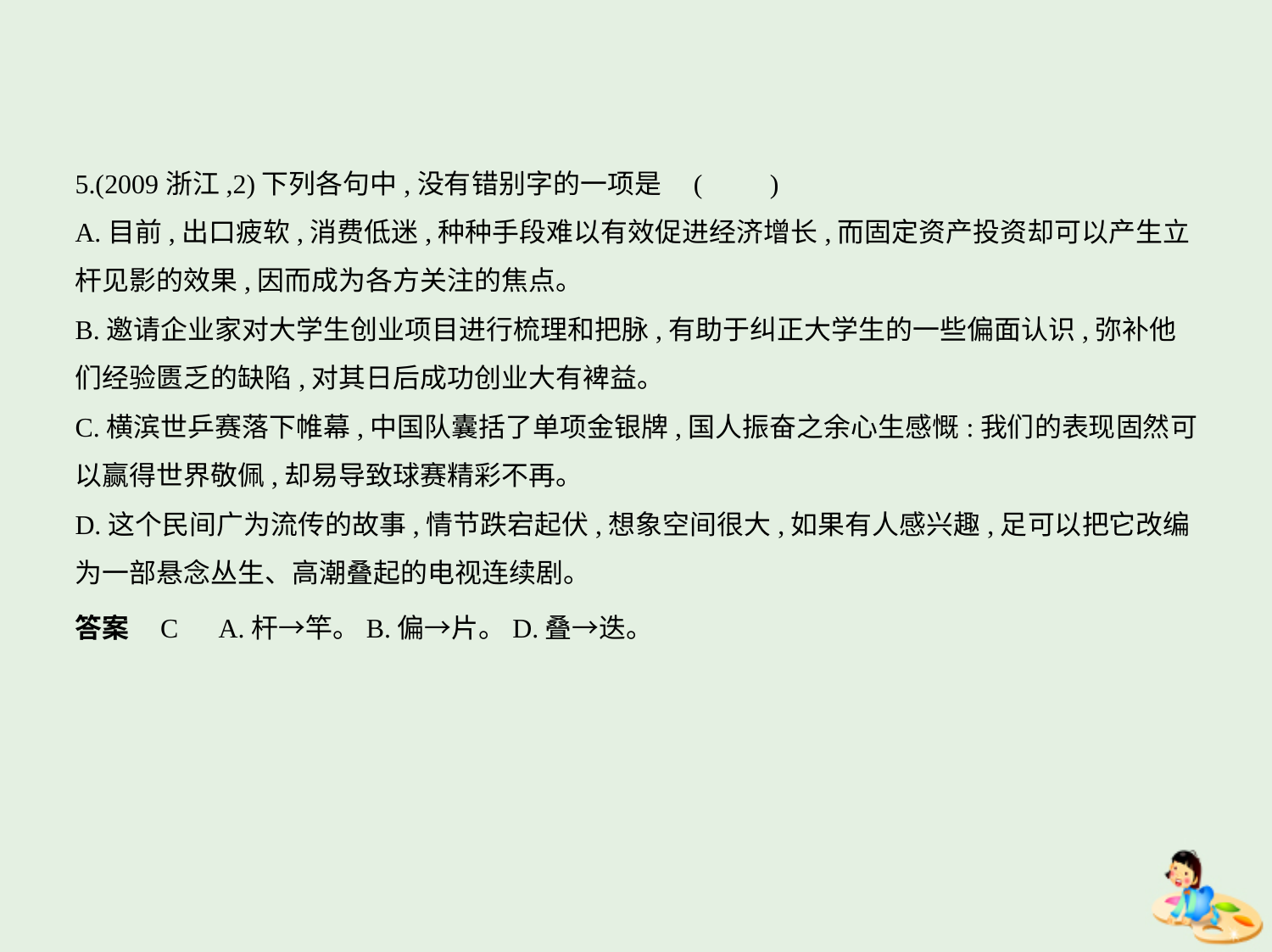

5.(2009浙江,2)下列各句中,没有错别字的一项是 (　　)
A.目前,出口疲软,消费低迷,种种手段难以有效促进经济增长,而固定资产投资却可以产生立
杆见影的效果,因而成为各方关注的焦点。
B.邀请企业家对大学生创业项目进行梳理和把脉,有助于纠正大学生的一些偏面认识,弥补他
们经验匮乏的缺陷,对其日后成功创业大有裨益。
C.横滨世乒赛落下帷幕,中国队囊括了单项金银牌,国人振奋之余心生感慨:我们的表现固然可
以赢得世界敬佩,却易导致球赛精彩不再。
D.这个民间广为流传的故事,情节跌宕起伏,想象空间很大,如果有人感兴趣,足可以把它改编
为一部悬念丛生、高潮叠起的电视连续剧。
答案    C　A.杆→竿。B.偏→片。D.叠→迭。